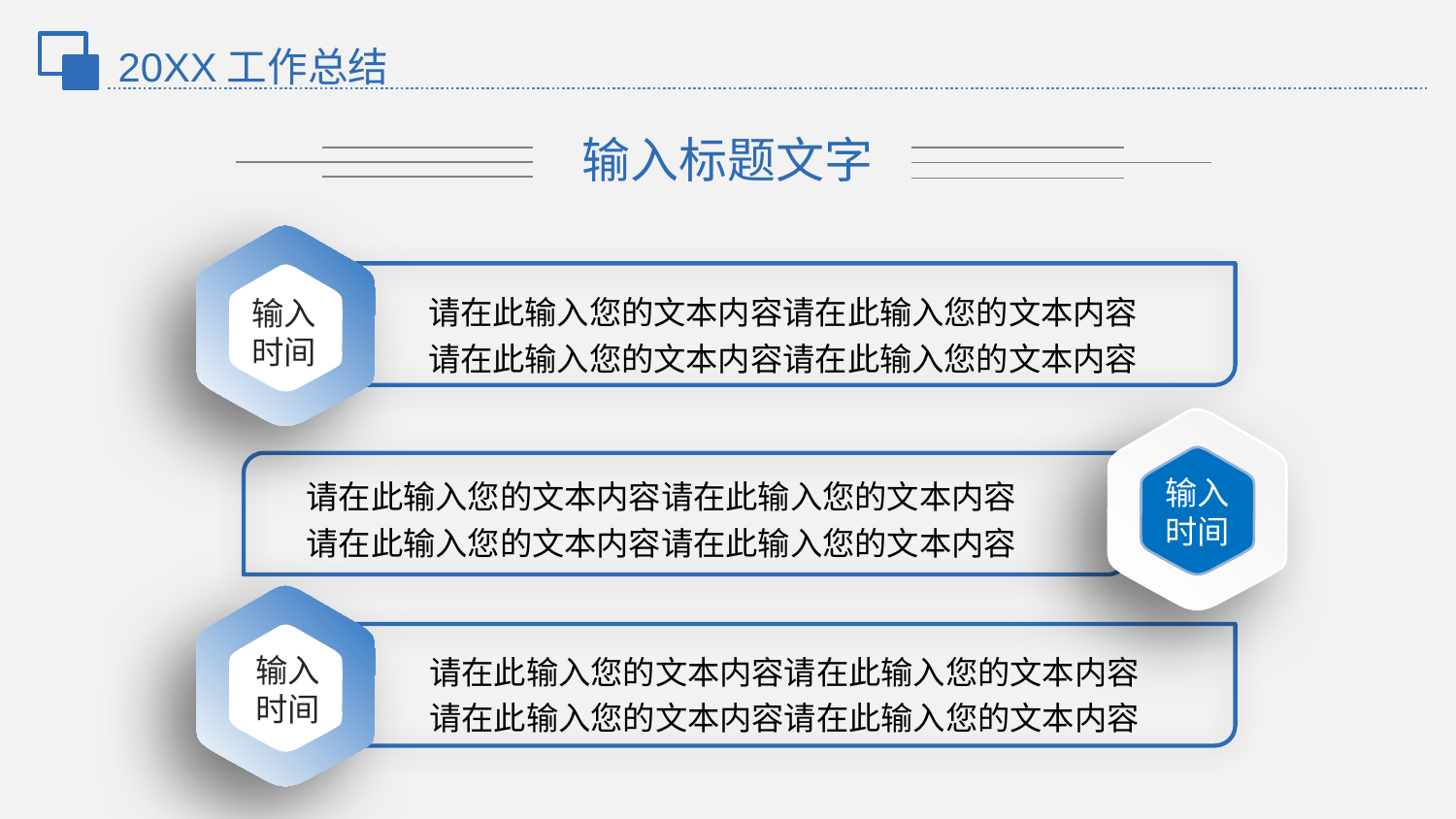

20XX工作总结

输入标题文字

请在此输入您的文本内容请在此输入您的文本内容
请在此输入您的文本内容请在此输入您的文本内容
输入
时间

请在此输入您的文本内容请在此输入您的文本内容
请在此输入您的文本内容请在此输入您的文本内容
输入
时间

请在此输入您的文本内容请在此输入您的文本内容
请在此输入您的文本内容请在此输入您的文本内容
输入
时间